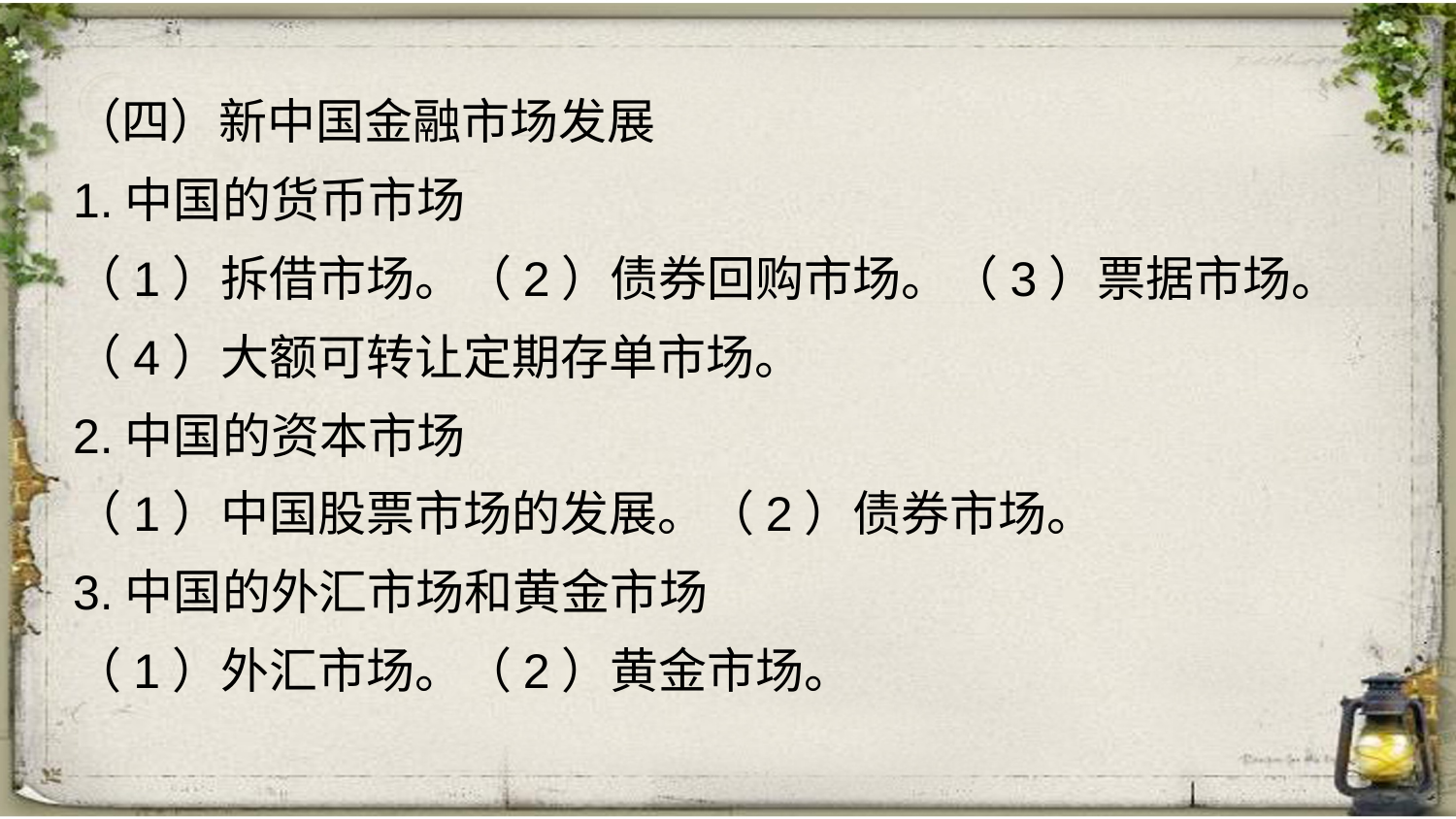

（四）新中国金融市场发展
1.中国的货币市场
（1）拆借市场。（2）债券回购市场。（3）票据市场。
（4）大额可转让定期存单市场。
2.中国的资本市场
（1）中国股票市场的发展。（2）债券市场。
3.中国的外汇市场和黄金市场
（1）外汇市场。（2）黄金市场。